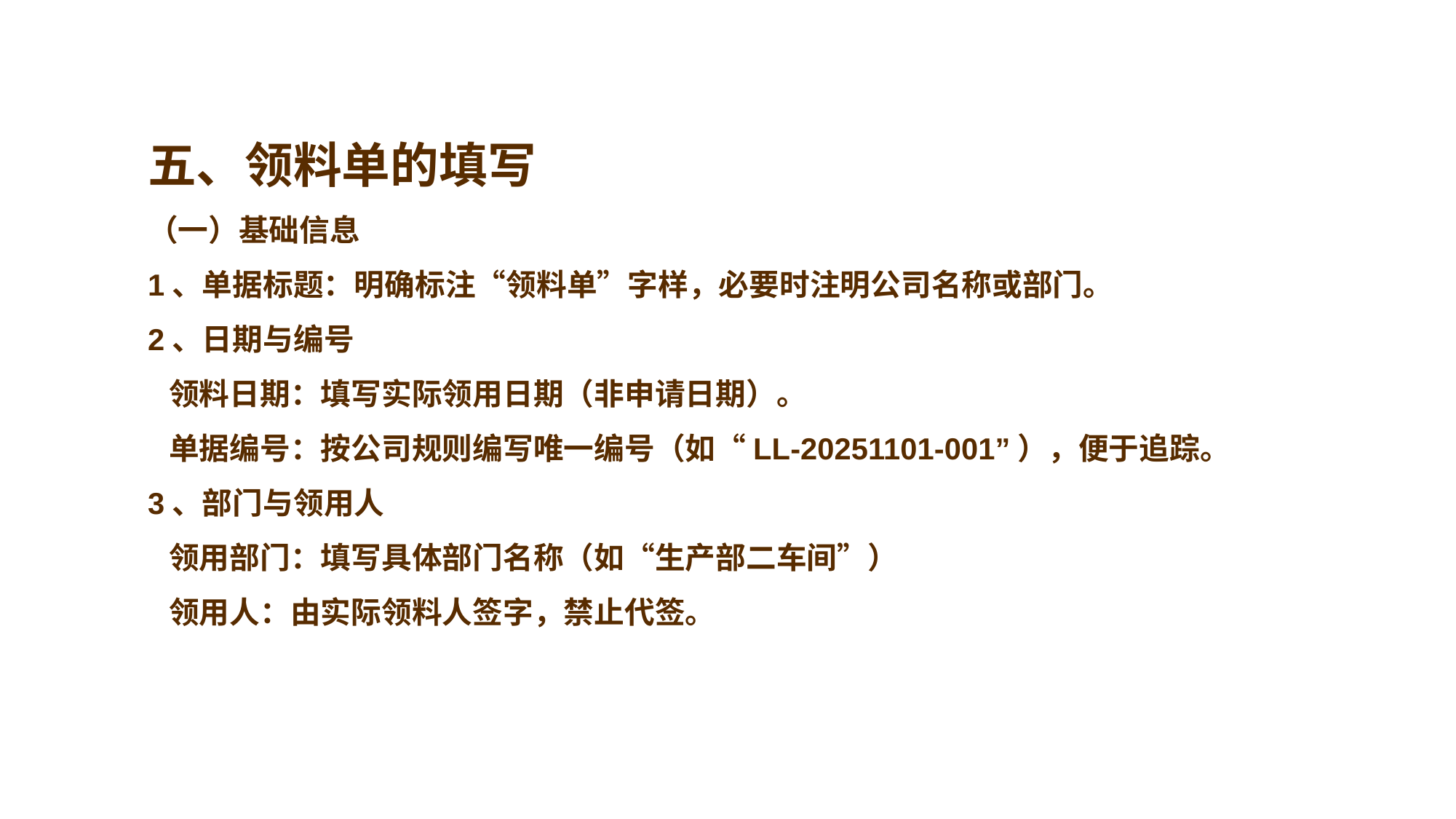

五、领料单的填写
（一）基础信息
1、单据标题：明确标注“领料单”字样，必要时注明公司名称或部门。
2、日期与编号
  领料日期：填写实际领用日期（非申请日期）。
  单据编号：按公司规则编写唯一编号（如“LL-20251101-001”），便于追踪。
3、部门与领用人
  领用部门：填写具体部门名称（如“生产部二车间”）
  领用人：由实际领料人签字，禁止代签。

11